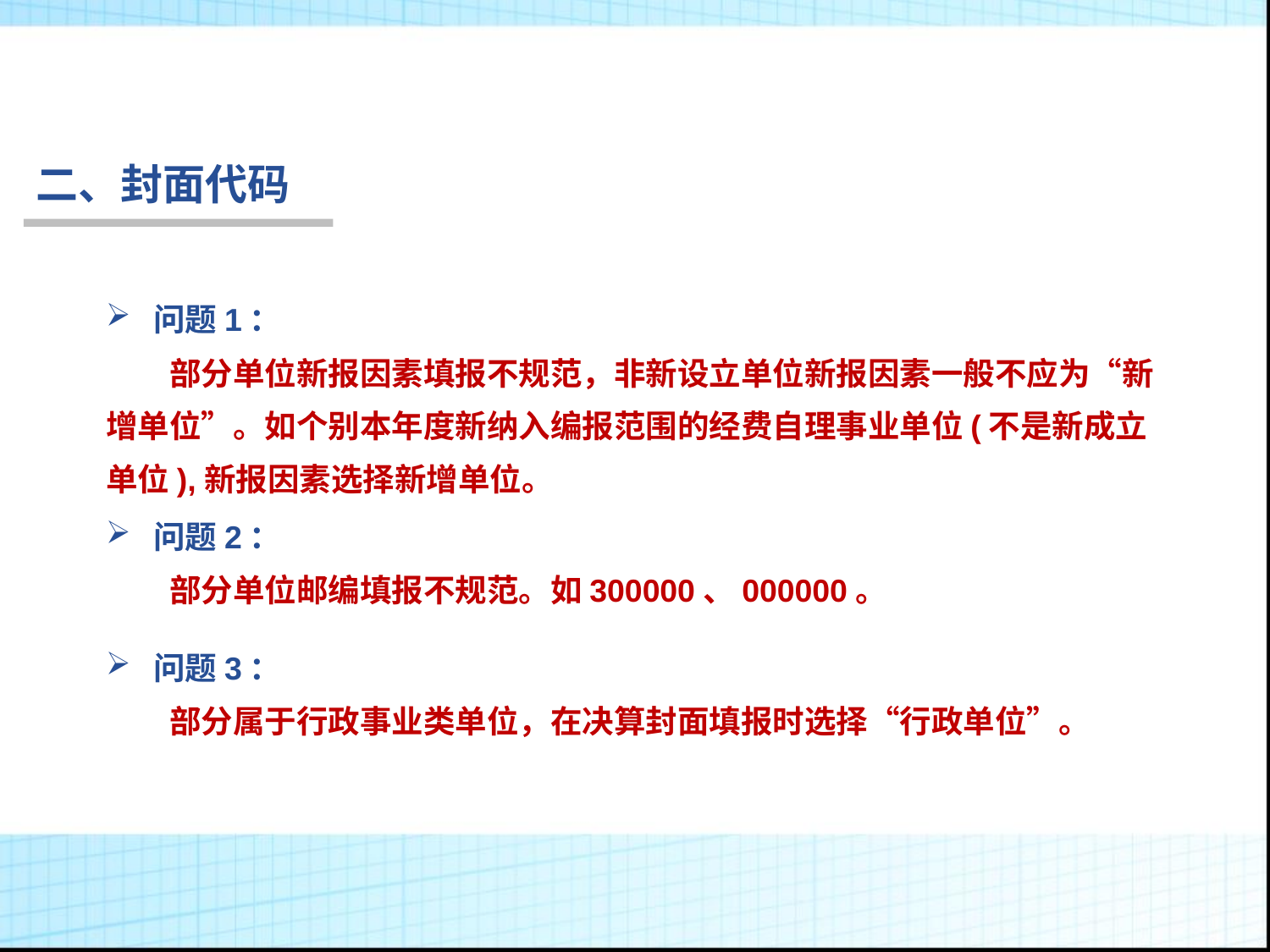

二、封面代码

问题1：
部分单位新报因素填报不规范，非新设立单位新报因素一般不应为“新增单位”。如个别本年度新纳入编报范围的经费自理事业单位(不是新成立单位),新报因素选择新增单位。

行为税
问题2：
部分单位邮编填报不规范。如300000、000000。

问题3：
部分属于行政事业类单位，在决算封面填报时选择“行政单位”。